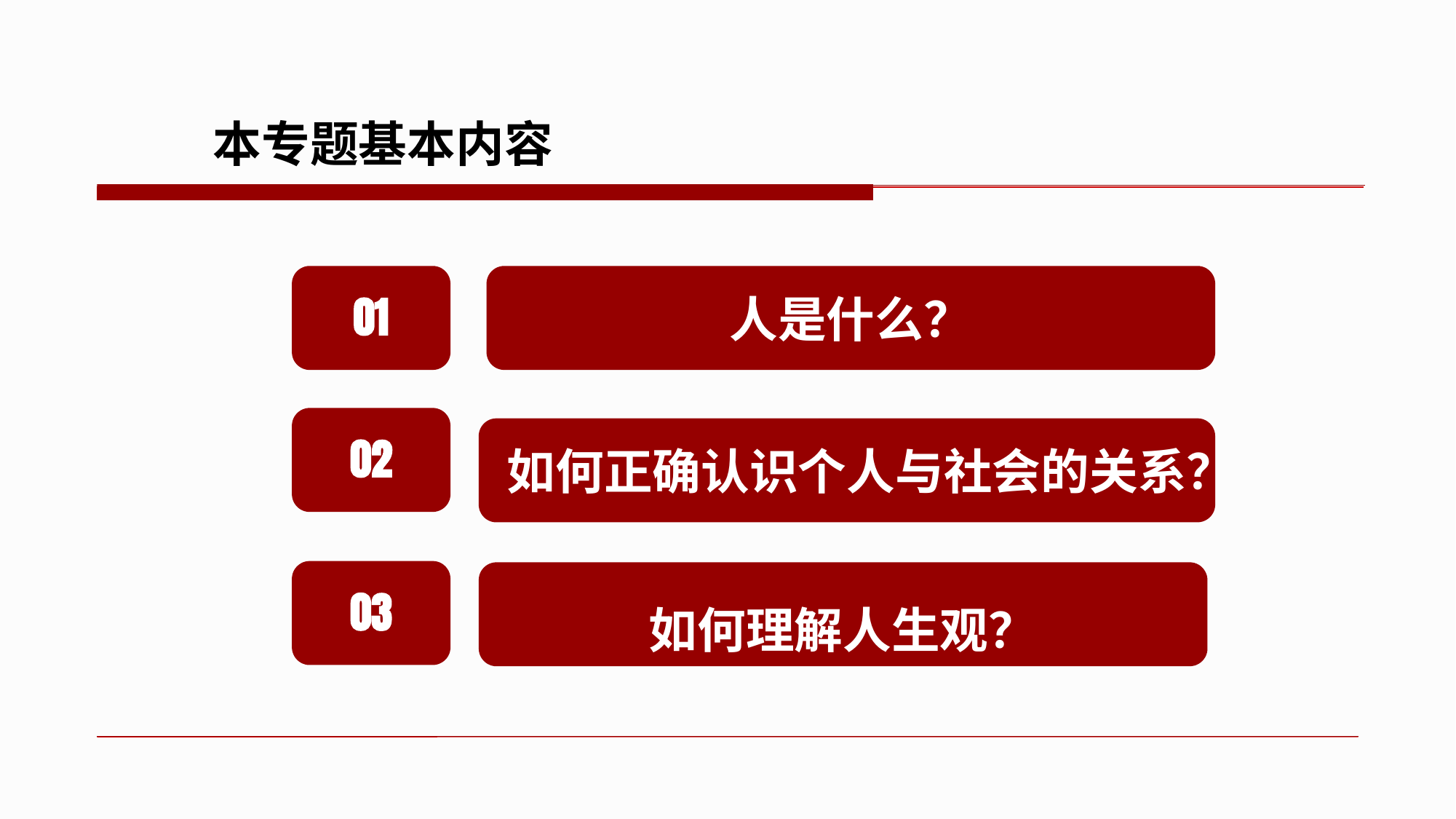

本专题基本内容
01
人是什么？
02
如何正确认识个人与社会的关系？
03
如何理解人生观？